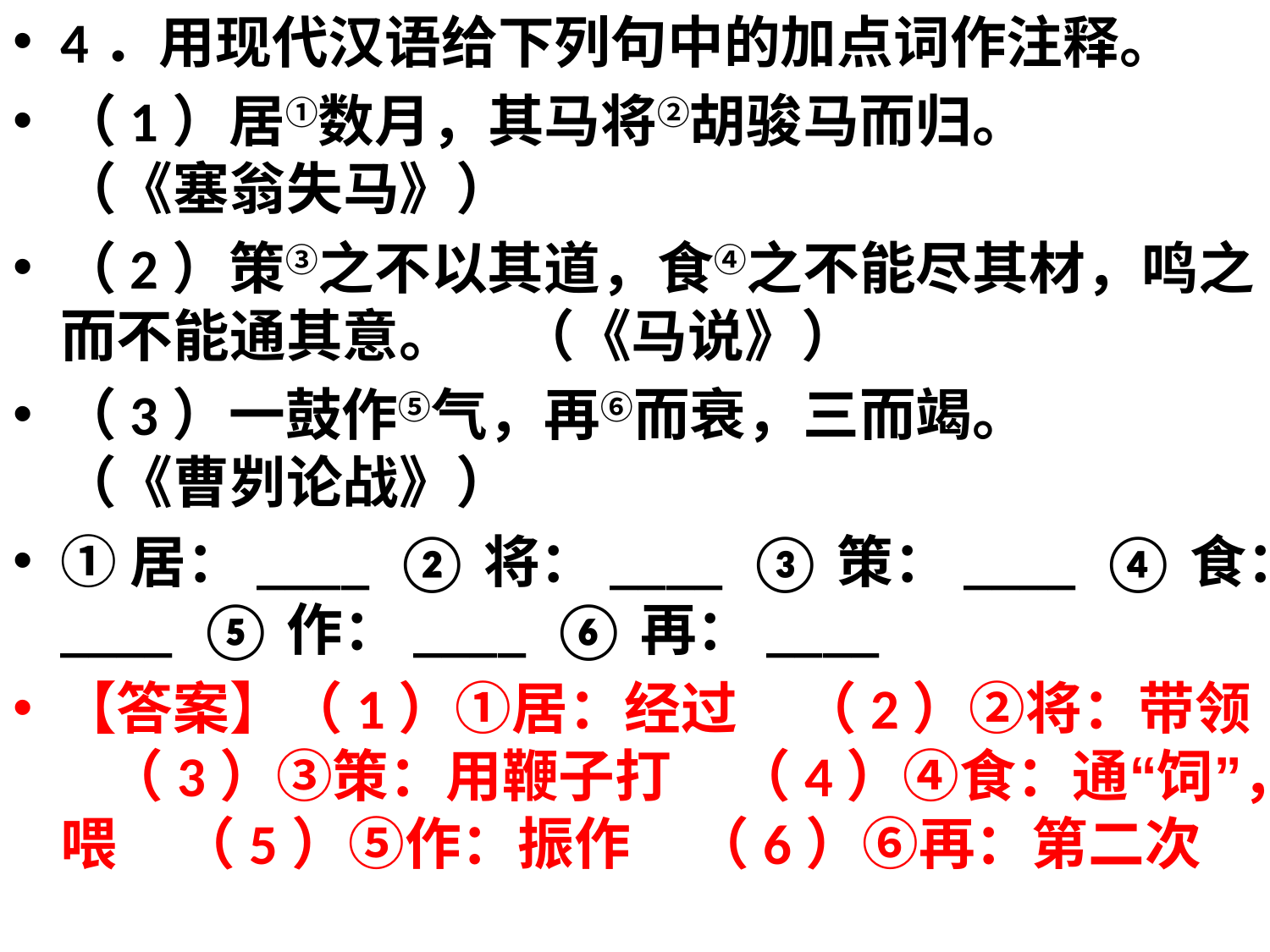

4．用现代汉语给下列句中的加点词作注释。
（1）居①数月，其马将②胡骏马而归。    （《塞翁失马》）
（2）策③之不以其道，食④之不能尽其材，鸣之而不能通其意。    （《马说》）
（3）一鼓作⑤气，再⑥而衰，三而竭。    （《曹刿论战》）
①居：____  ②将：____  ③策：____  ④食：____  ⑤作：____  ⑥再：____
【答案】（1）①居：经过    （2）②将：带领    （3）③策：用鞭子打    （4）④食：通“饲”，喂    （5）⑤作：振作    （6）⑥再：第二次
#